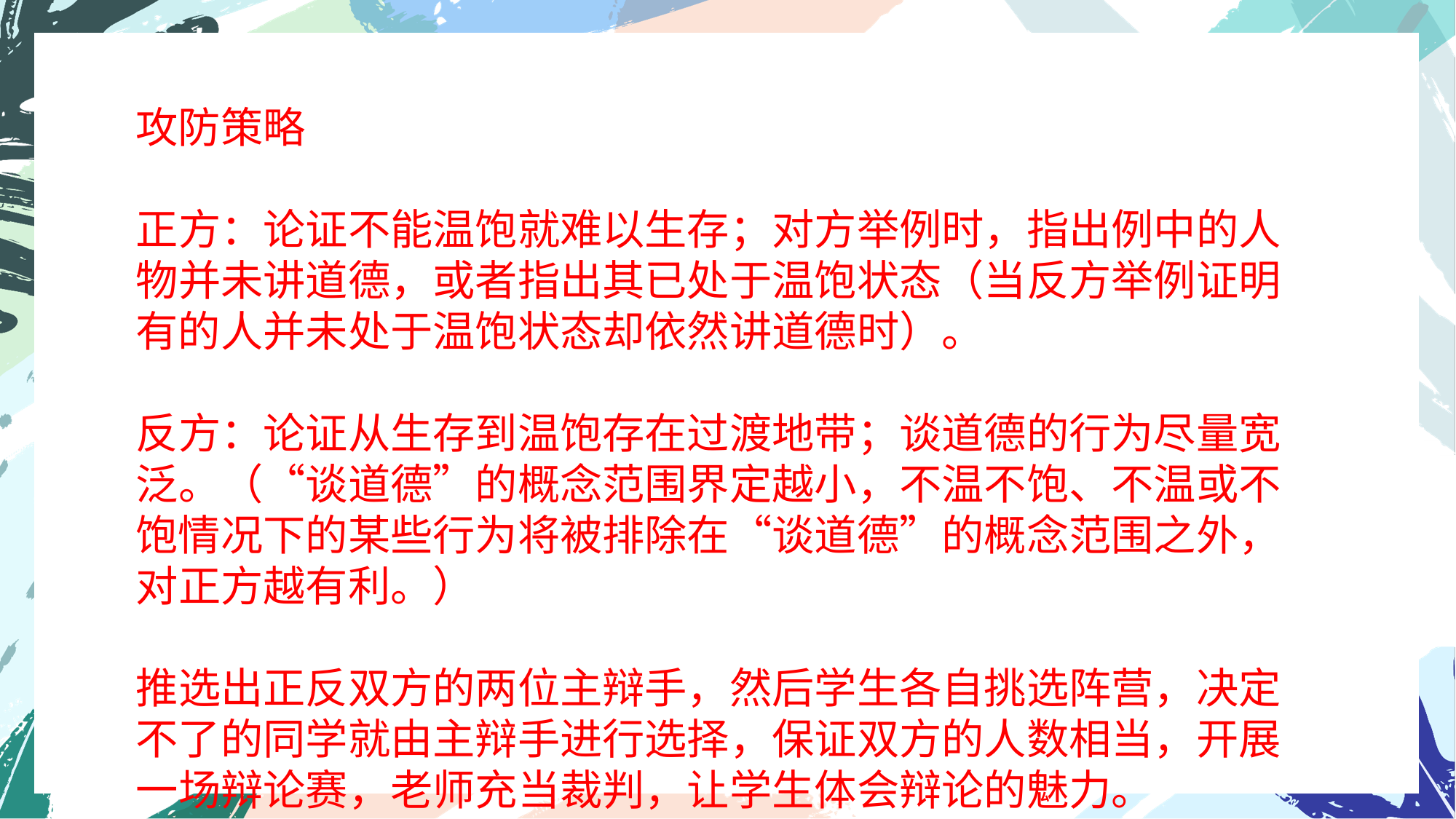

攻防策略

正方：论证不能温饱就难以生存；对方举例时，指出例中的人物并未讲道德，或者指出其已处于温饱状态（当反方举例证明有的人并未处于温饱状态却依然讲道德时）。

反方：论证从生存到温饱存在过渡地带；谈道德的行为尽量宽泛。（“谈道德”的概念范围界定越小，不温不饱、不温或不饱情况下的某些行为将被排除在“谈道德”的概念范围之外，对正方越有利。）

推选出正反双方的两位主辩手，然后学生各自挑选阵营，决定不了的同学就由主辩手进行选择，保证双方的人数相当，开展一场辩论赛，老师充当裁判，让学生体会辩论的魅力。